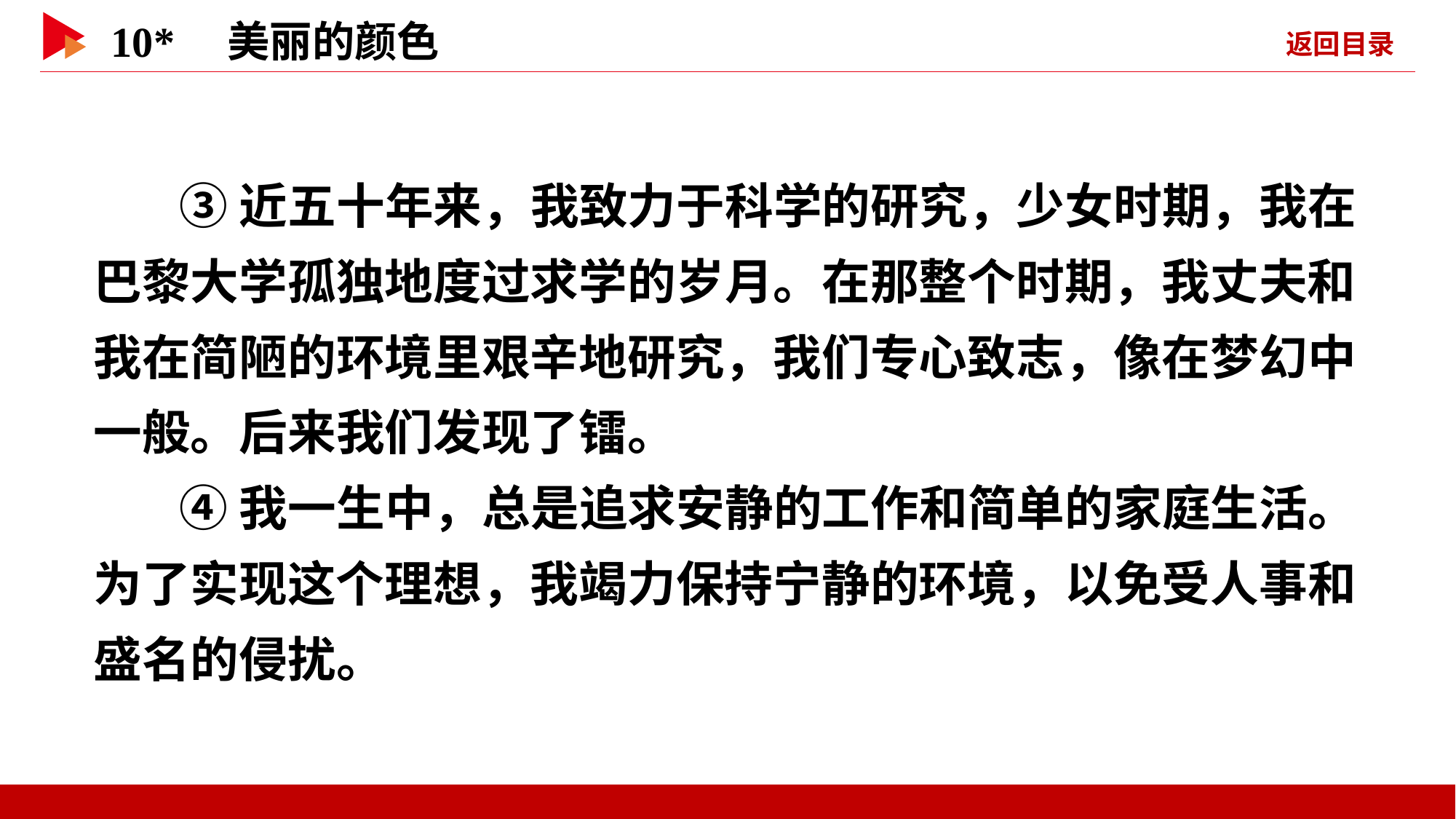

③近五十年来，我致力于科学的研究，少女时期，我在巴黎大学孤独地度过求学的岁月。在那整个时期，我丈夫和我在简陋的环境里艰辛地研究，我们专心致志，像在梦幻中一般。后来我们发现了镭。
④我一生中，总是追求安静的工作和简单的家庭生活。为了实现这个理想，我竭力保持宁静的环境，以免受人事和盛名的侵扰。